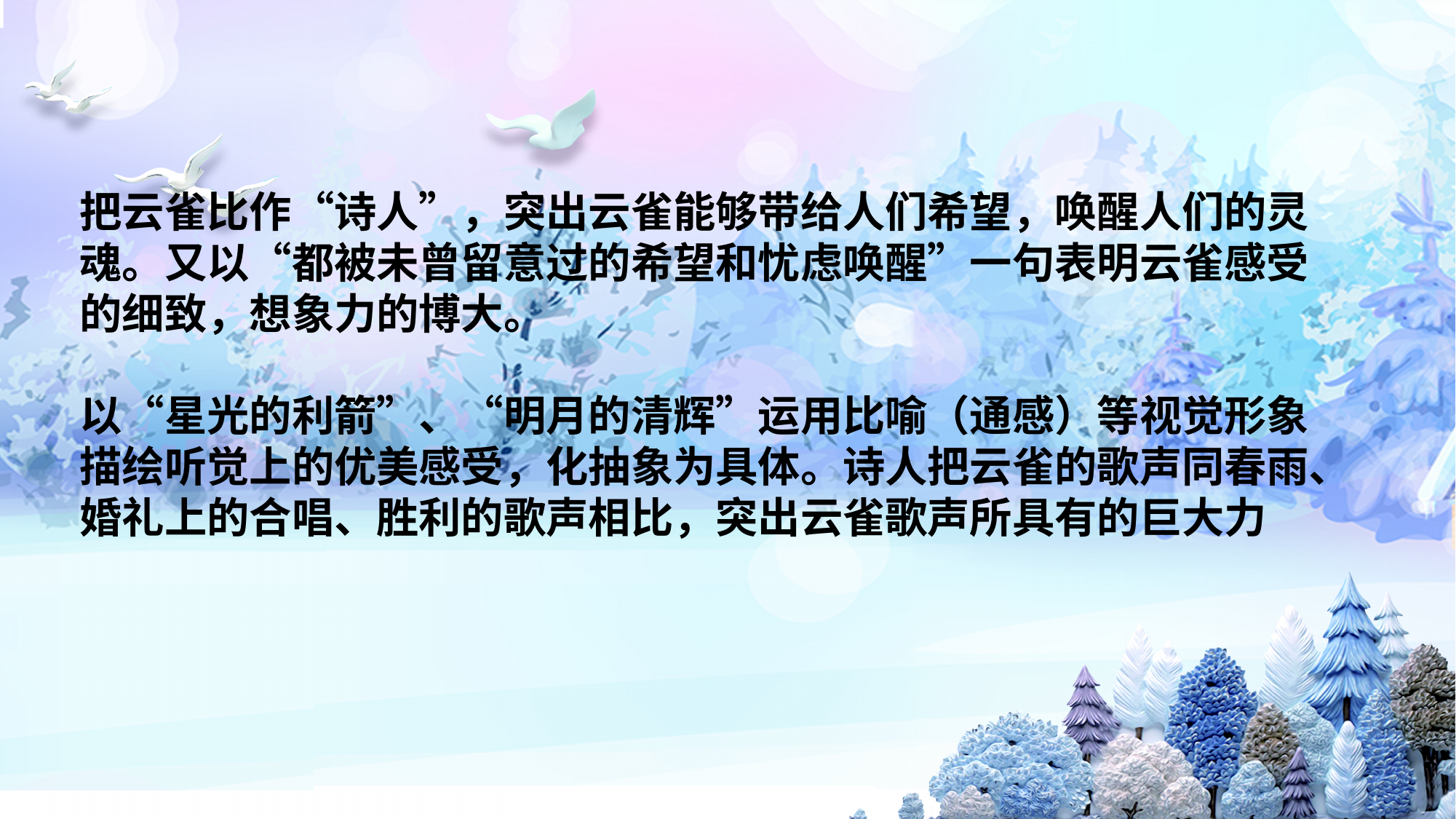

把云雀比作“诗人”，突出云雀能够带给人们希望，唤醒人们的灵魂。又以“都被未曾留意过的希望和忧虑唤醒”一句表明云雀感受的细致，想象力的博大。

以“星光的利箭”、“明月的清辉”运用比喻（通感）等视觉形象描绘听觉上的优美感受，化抽象为具体。诗人把云雀的歌声同春雨、婚礼上的合唱、胜利的歌声相比，突出云雀歌声所具有的巨大力